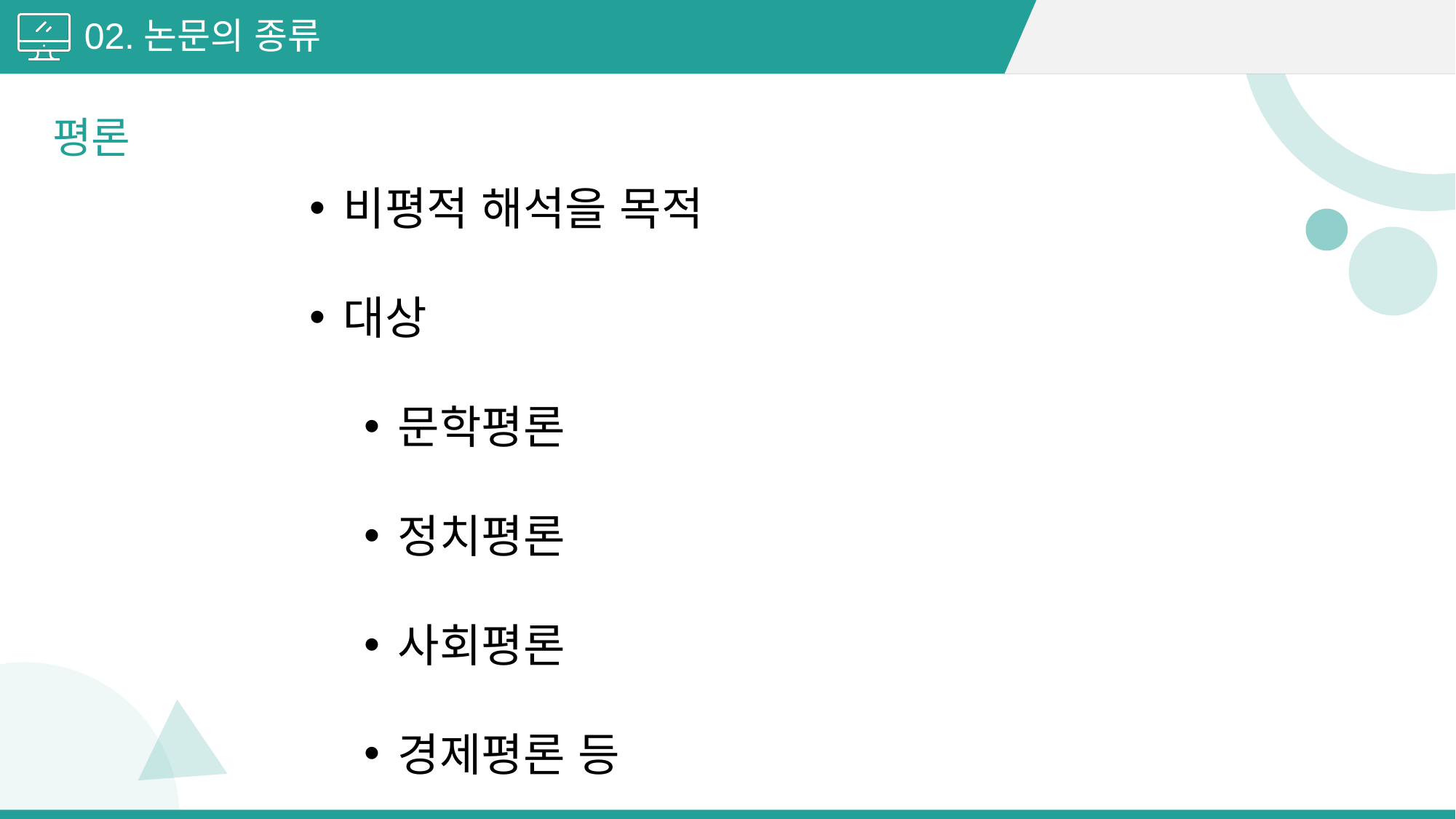

02.논문의 종류
평론
비평적 해석을 목적
대상
문학평론
정치평론
사회평론
경제평론 등